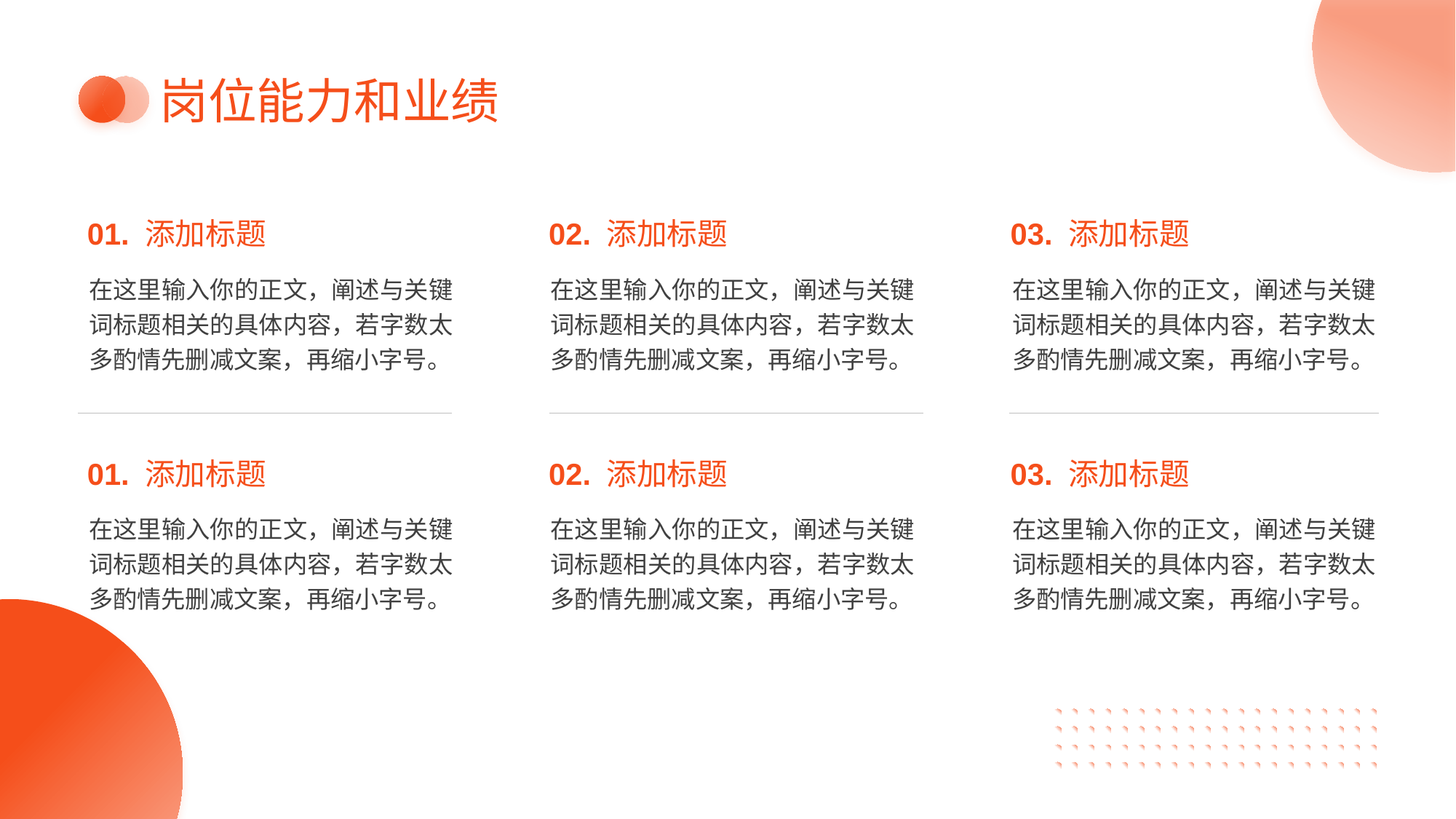

# 岗位能力和业绩
01. 添加标题
在这里输入你的正文，阐述与关键词标题相关的具体内容，若字数太多酌情先删减文案，再缩小字号。
02. 添加标题
在这里输入你的正文，阐述与关键词标题相关的具体内容，若字数太多酌情先删减文案，再缩小字号。
03. 添加标题
在这里输入你的正文，阐述与关键词标题相关的具体内容，若字数太多酌情先删减文案，再缩小字号。
01. 添加标题
在这里输入你的正文，阐述与关键词标题相关的具体内容，若字数太多酌情先删减文案，再缩小字号。
02. 添加标题
在这里输入你的正文，阐述与关键词标题相关的具体内容，若字数太多酌情先删减文案，再缩小字号。
03. 添加标题
在这里输入你的正文，阐述与关键词标题相关的具体内容，若字数太多酌情先删减文案，再缩小字号。